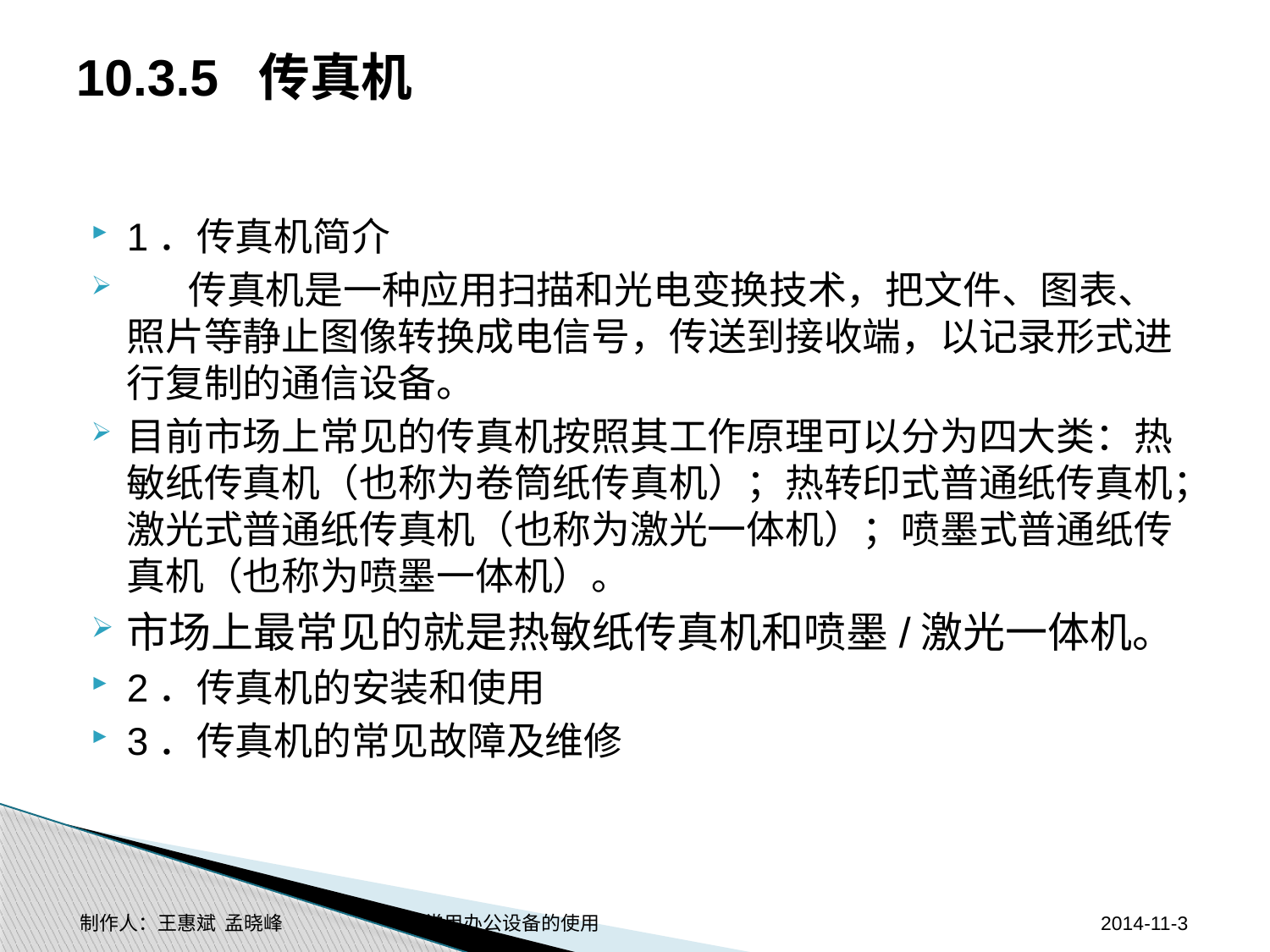

# 10.3.5  传真机
1．传真机简介
      传真机是一种应用扫描和光电变换技术，把文件、图表、照片等静止图像转换成电信号，传送到接收端，以记录形式进行复制的通信设备。
目前市场上常见的传真机按照其工作原理可以分为四大类：热敏纸传真机（也称为卷筒纸传真机）；热转印式普通纸传真机；激光式普通纸传真机（也称为激光一体机）；喷墨式普通纸传真机（也称为喷墨一体机）。
市场上最常见的就是热敏纸传真机和喷墨/激光一体机。
2．传真机的安装和使用
3．传真机的常见故障及维修

制作人：王惠斌  孟晓峰                                常用办公设备的使用
2014-11-3